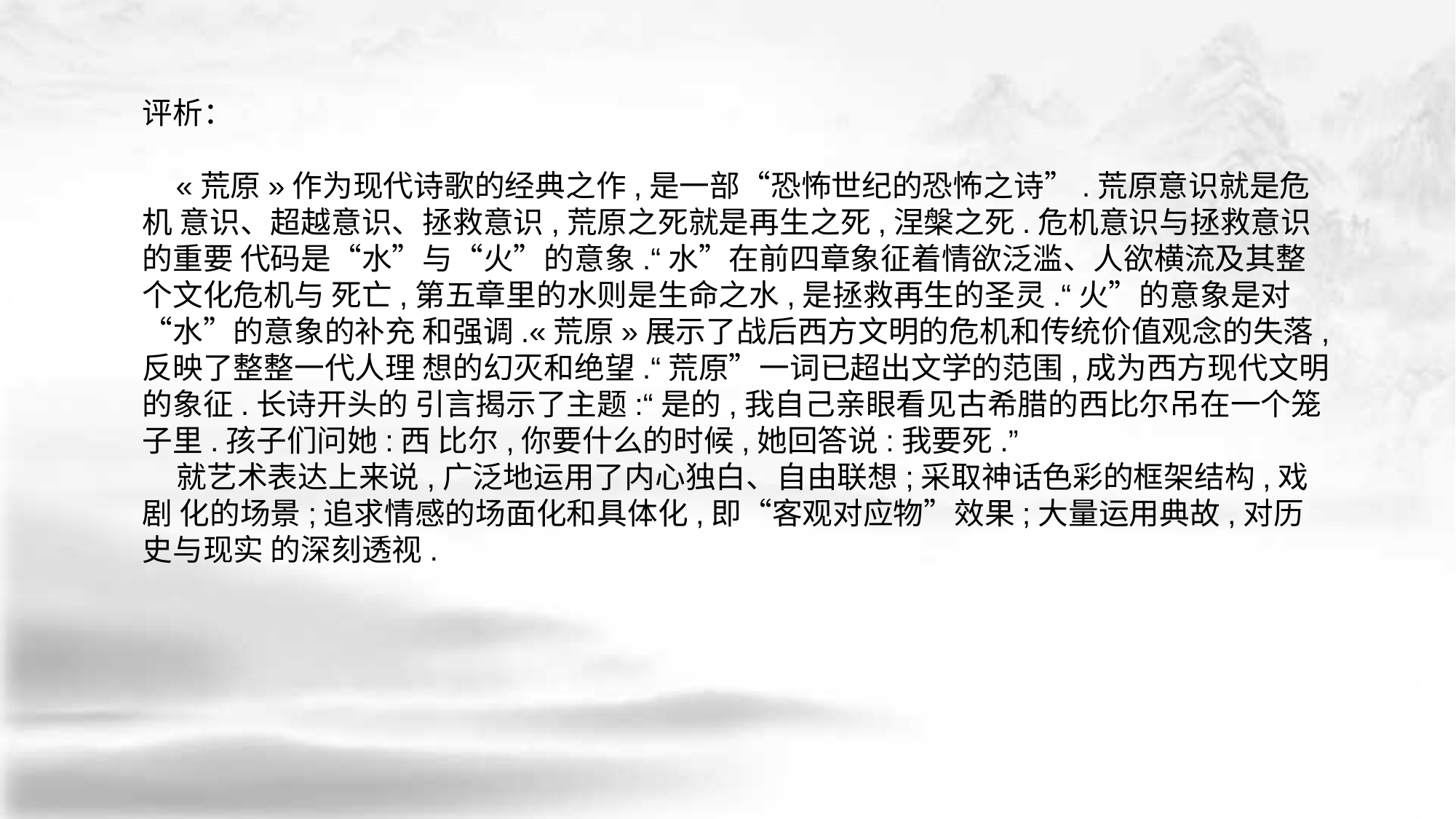

评析：

    «荒原»作为现代诗歌的经典之作,是一部“恐怖世纪的恐怖之诗”.荒原意识就是危机 意识、超越意识、拯救意识,荒原之死就是再生之死,涅槃之死.危机意识与拯救意识的重要 代码是“水”与“火”的意象.“水”在前四章象征着情欲泛滥、人欲横流及其整个文化危机与 死亡,第五章里的水则是生命之水,是拯救再生的圣灵.“火”的意象是对“水”的意象的补充 和强调.«荒原»展示了战后西方文明的危机和传统价值观念的失落,反映了整整一代人理 想的幻灭和绝望.“荒原”一词已超出文学的范围,成为西方现代文明的象征.长诗开头的 引言揭示了主题:“是的,我自己亲眼看见古希腊的西比尔吊在一个笼子里.孩子们问她:西 比尔,你要什么的时候,她回答说:我要死.”
    就艺术表达上来说,广泛地运用了内心独白、自由联想;采取神话色彩的框架结构,戏剧 化的场景;追求情感的场面化和具体化,即“客观对应物”效果;大量运用典故,对历史与现实 的深刻透视.